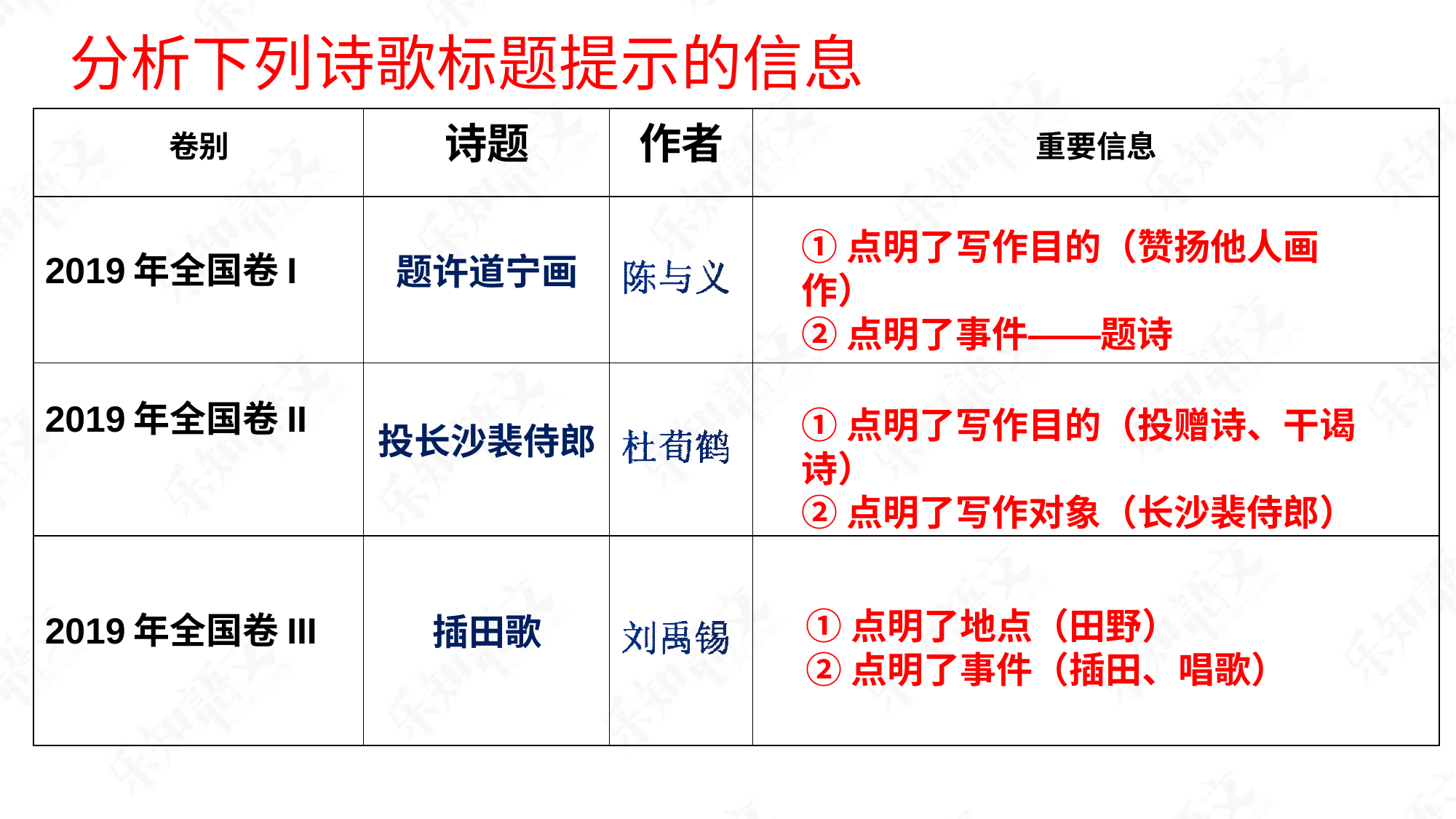

分析下列诗歌标题提示的信息
| 卷别 | 诗题 | 作者 | 重要信息 |
| --- | --- | --- | --- |
| 2019年全国卷I | 题许道宁画 |  |  |
| 2019年全国卷II | 投长沙裴侍郎 |  |  |
| 2019年全国卷III | 插田歌 |  |  |
①点明了写作目的（赞扬他人画作）
②点明了事件——题诗

①点明了写作目的（投赠诗、干谒诗）
②点明了写作对象（长沙裴侍郎）

①点明了地点（田野）
②点明了事件（插田、唱歌）